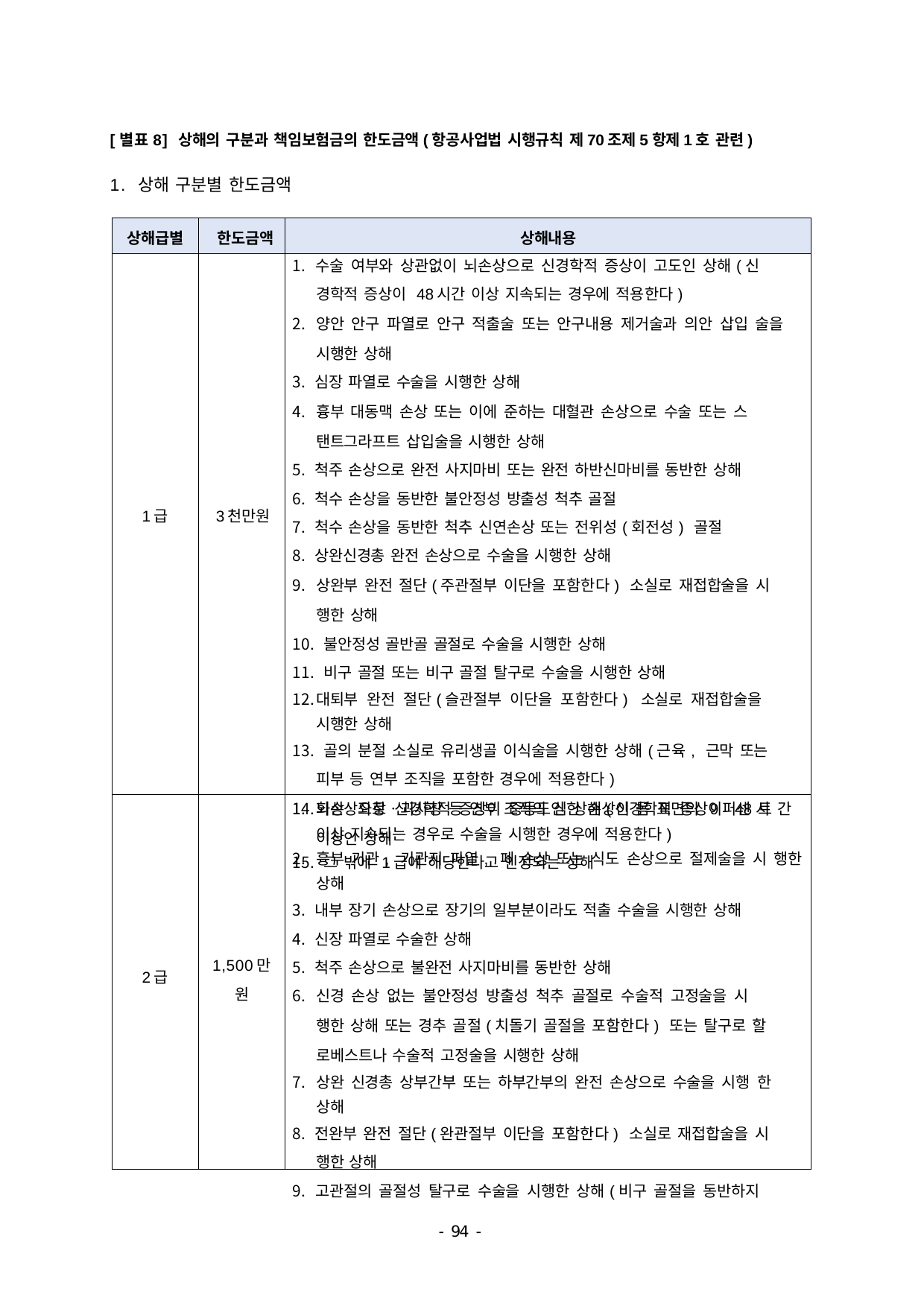

[별표8] 상해의 구분과 책임보험금의 한도금액(항공사업법 시행규칙 제70조제5항제1호 관련)

1. 상해 구분별 한도금액
| 상해급별 | 한도금액 | 상해내용 |
| --- | --- | --- |
| 1급 | 3천만원 | 수술 여부와 상관없이 뇌손상으로 신경학적 증상이 고도인 상해(신 경학적 증상이 48시간 이상 지속되는 경우에 적용한다) 양안 안구 파열로 안구 적출술 또는 안구내용 제거술과 의안 삽입 술을 시행한 상해 심장 파열로 수술을 시행한 상해 흉부 대동맥 손상 또는 이에 준하는 대혈관 손상으로 수술 또는 스 탠트그라프트 삽입술을 시행한 상해 척주 손상으로 완전 사지마비 또는 완전 하반신마비를 동반한 상해 척수 손상을 동반한 불안정성 방출성 척추 골절 척수 손상을 동반한 척추 신연손상 또는 전위성(회전성) 골절 상완신경총 완전 손상으로 수술을 시행한 상해 상완부 완전 절단(주관절부 이단을 포함한다) 소실로 재접합술을 시 행한 상해 불안정성 골반골 골절로 수술을 시행한 상해 비구 골절 또는 비구 골절 탈구로 수술을 시행한 상해 대퇴부 완전 절단(슬관절부 이단을 포함한다) 소실로 재접합술을 시행한 상해 골의 분절 소실로 유리생골 이식술을 시행한 상해(근육, 근막 또는 피부 등 연부 조직을 포함한 경우에 적용한다) 화상ㆍ좌창ㆍ괴사창 등 연부 조직의 심한 손상이 몸 표면의 9퍼센 트 이상인 상해 그 밖에 1급에 해당한다고 인정되는 상해 |
| 2급 | 1,500만 원 | 뇌손상으로 신경학적 증상이 중등도인 상해(신경학적 증상이 48시 간 이상 지속되는 경우로 수술을 시행한 경우에 적용한다) 흉부 기관, 기관지 파열, 폐 손상 또는 식도 손상으로 절제술을 시 행한 상해 내부 장기 손상으로 장기의 일부분이라도 적출 수술을 시행한 상해 신장 파열로 수술한 상해 척주 손상으로 불완전 사지마비를 동반한 상해 신경 손상 없는 불안정성 방출성 척추 골절로 수술적 고정술을 시 행한 상해 또는 경추 골절(치돌기 골절을 포함한다) 또는 탈구로 할 로베스트나 수술적 고정술을 시행한 상해 상완 신경총 상부간부 또는 하부간부의 완전 손상으로 수술을 시행 한 상해 전완부 완전 절단(완관절부 이단을 포함한다) 소실로 재접합술을 시 행한 상해 고관절의 골절성 탈구로 수술을 시행한 상해(비구 골절을 동반하지 |
- 94 -